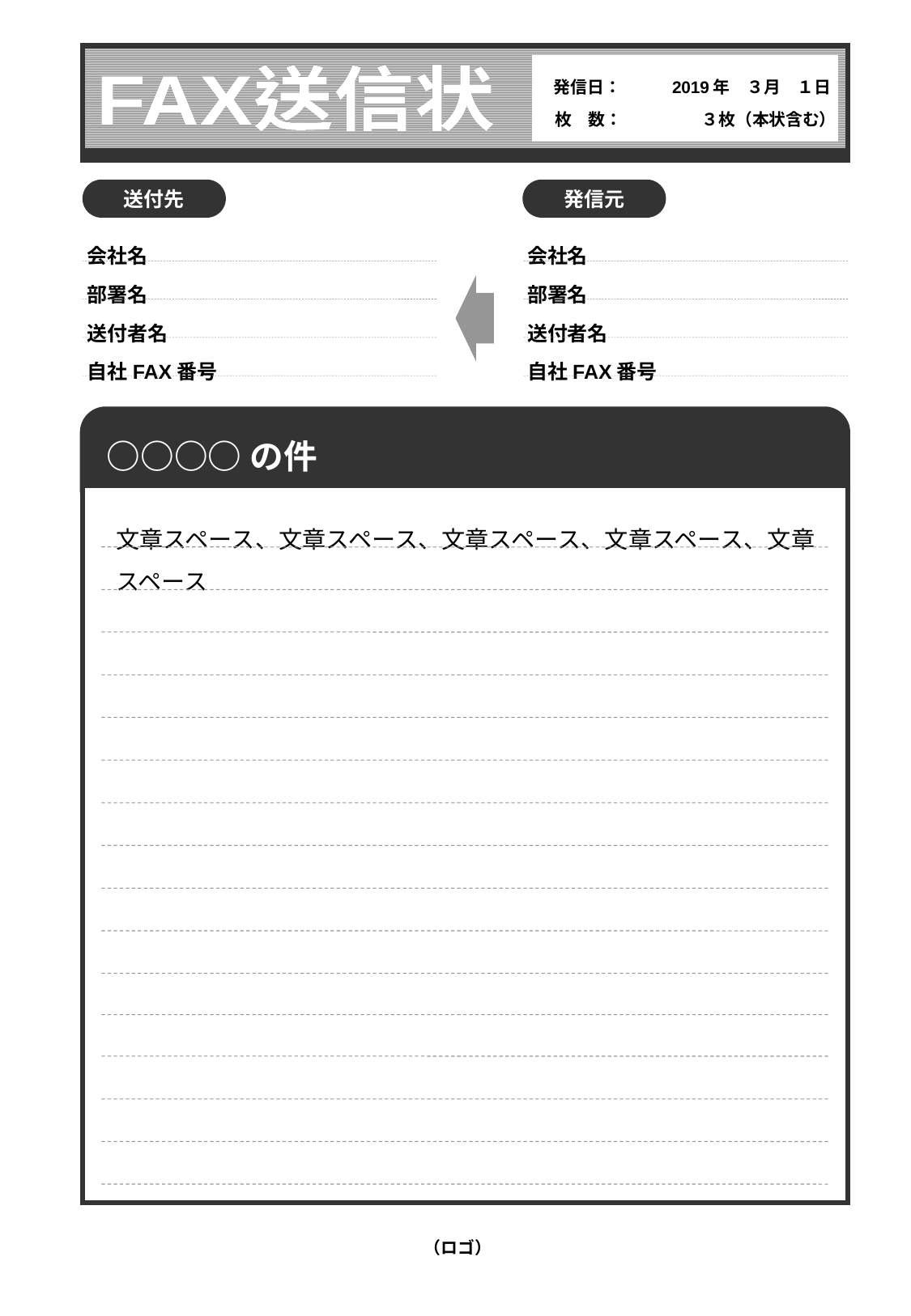

FAX送信状
FAX送信状
発信日：
2019年　３月　１日
枚　数：
３枚（本状含む）

送付先
発信元
会社名
部署名
送付者名
自社FAX番号
会社名
部署名
送付者名
自社FAX番号

○○○○の件

文章スペース、文章スペース、文章スペース、文章スペース、文章スペース

　（ロゴ）